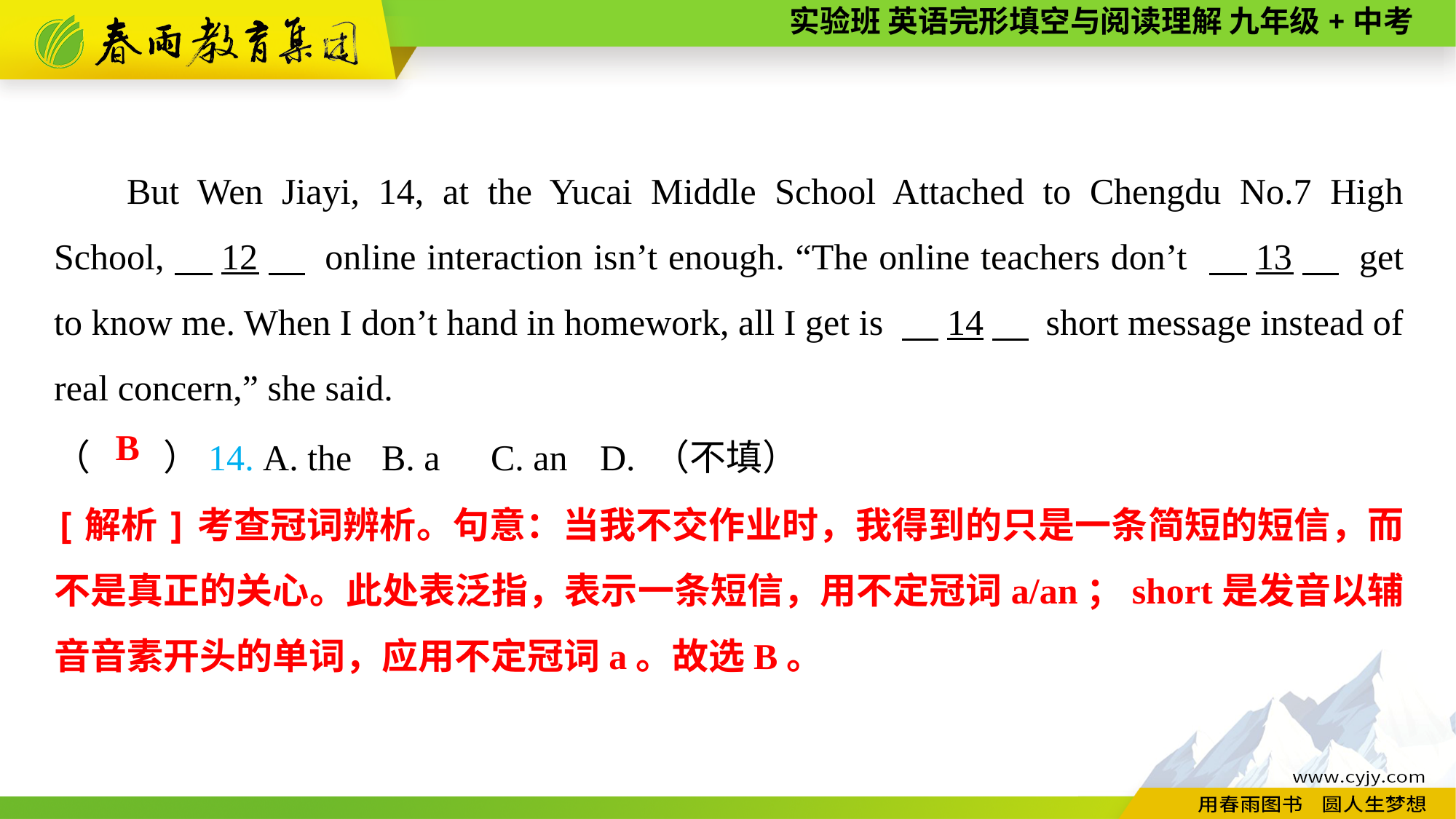

But Wen Jiayi, 14, at the Yucai Middle School Attached to Chengdu No.7 High School,　12　 online interaction isn’t enough. “The online teachers don’t 　13　 get to know me. When I don’t hand in homework, all I get is 　14　 short message instead of real concern,” she said.
（　　）14. A. the	B. a	C. an	D. （不填）
B
[解析]考查冠词辨析。句意：当我不交作业时，我得到的只是一条简短的短信，而不是真正的关心。此处表泛指，表示一条短信，用不定冠词a/an；short是发音以辅音音素开头的单词，应用不定冠词a。故选B。